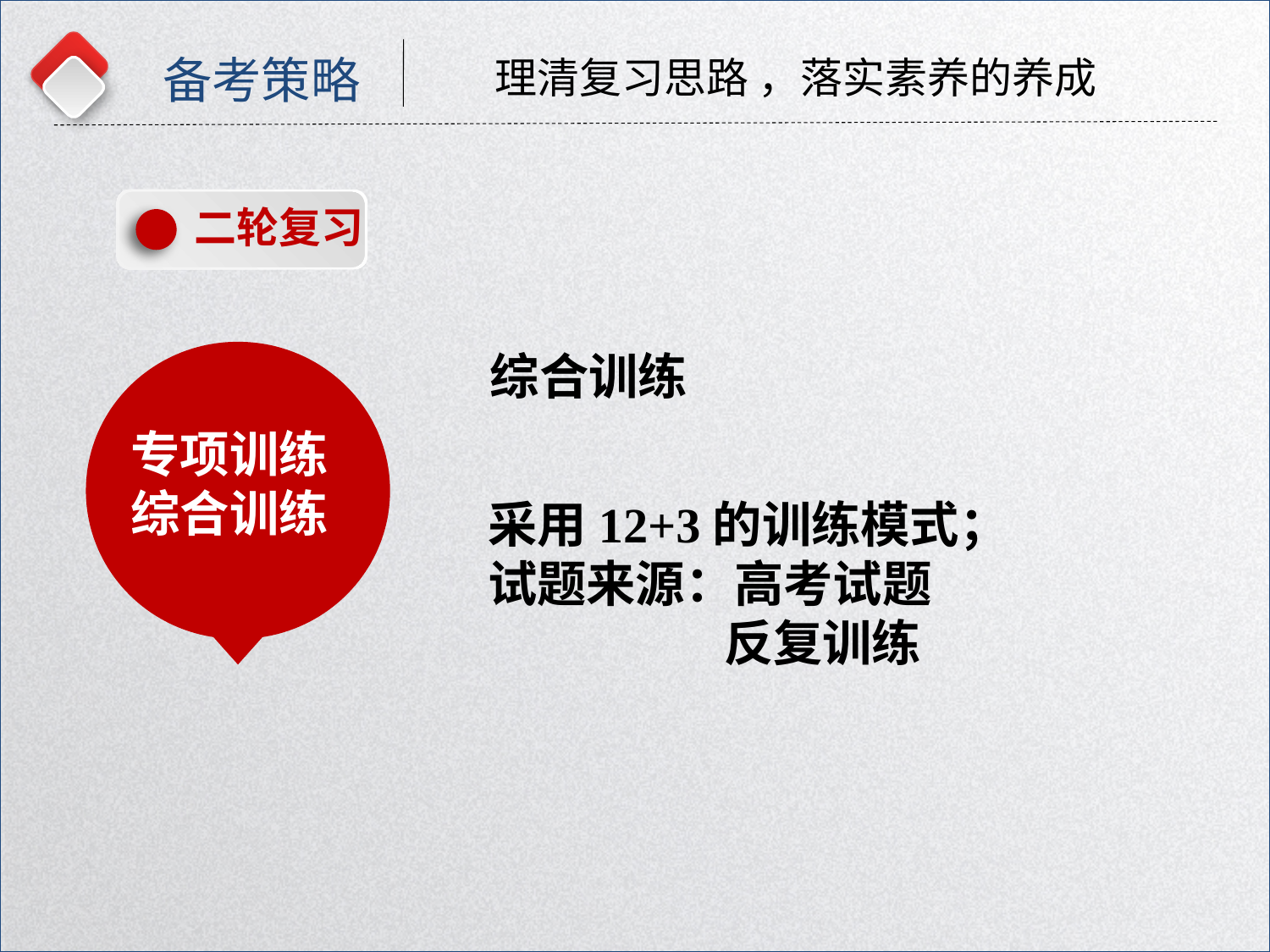

备考策略
理清复习思路 ，落实素养的养成

二轮复习
综合训练

专项训练
综合训练
采用12+3的训练模式；
试题来源：高考试题
                    反复训练